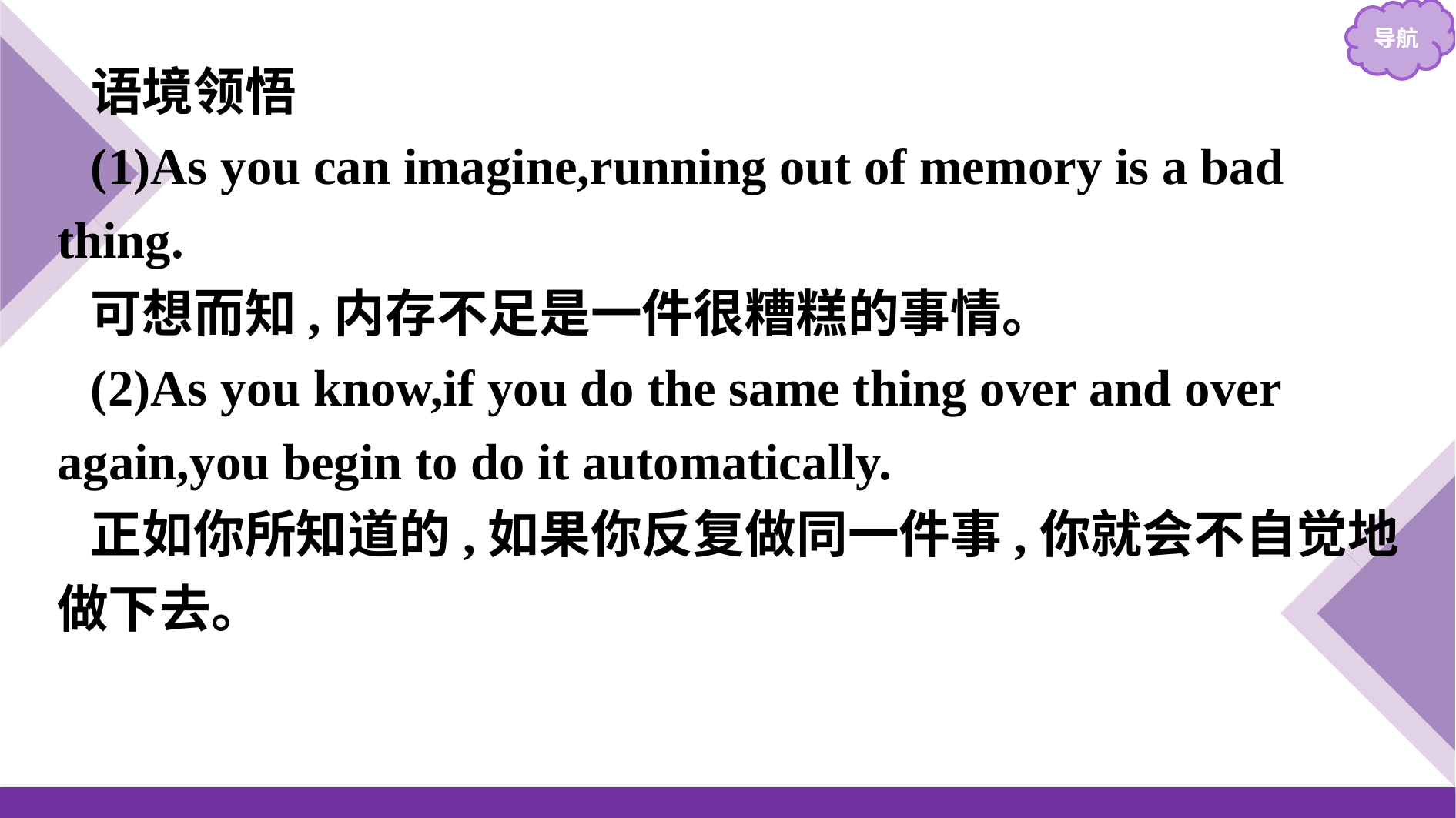

语境领悟
(1)As you can imagine,running out of memory is a bad thing.
可想而知,内存不足是一件很糟糕的事情。
(2)As you know,if you do the same thing over and over again,you begin to do it automatically.
正如你所知道的,如果你反复做同一件事,你就会不自觉地做下去。